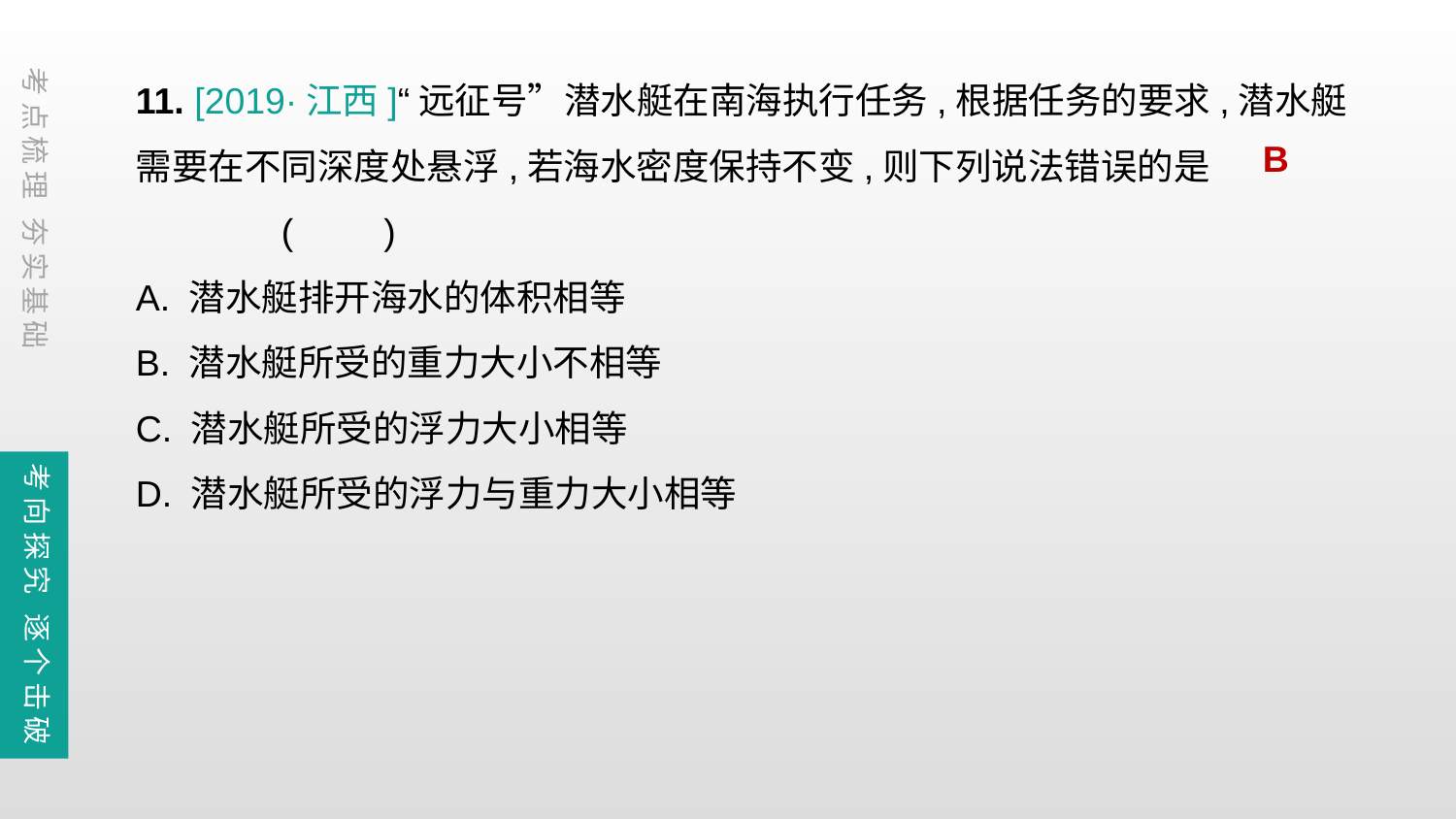

11. [2019·江西]“远征号”潜水艇在南海执行任务,根据任务的要求,潜水艇需要在不同深度处悬浮,若海水密度保持不变,则下列说法错误的是		(　　)
A. 潜水艇排开海水的体积相等
B. 潜水艇所受的重力大小不相等
C. 潜水艇所受的浮力大小相等
D. 潜水艇所受的浮力与重力大小相等
考点梳理 夯实基础
B

考向探究 逐个击破